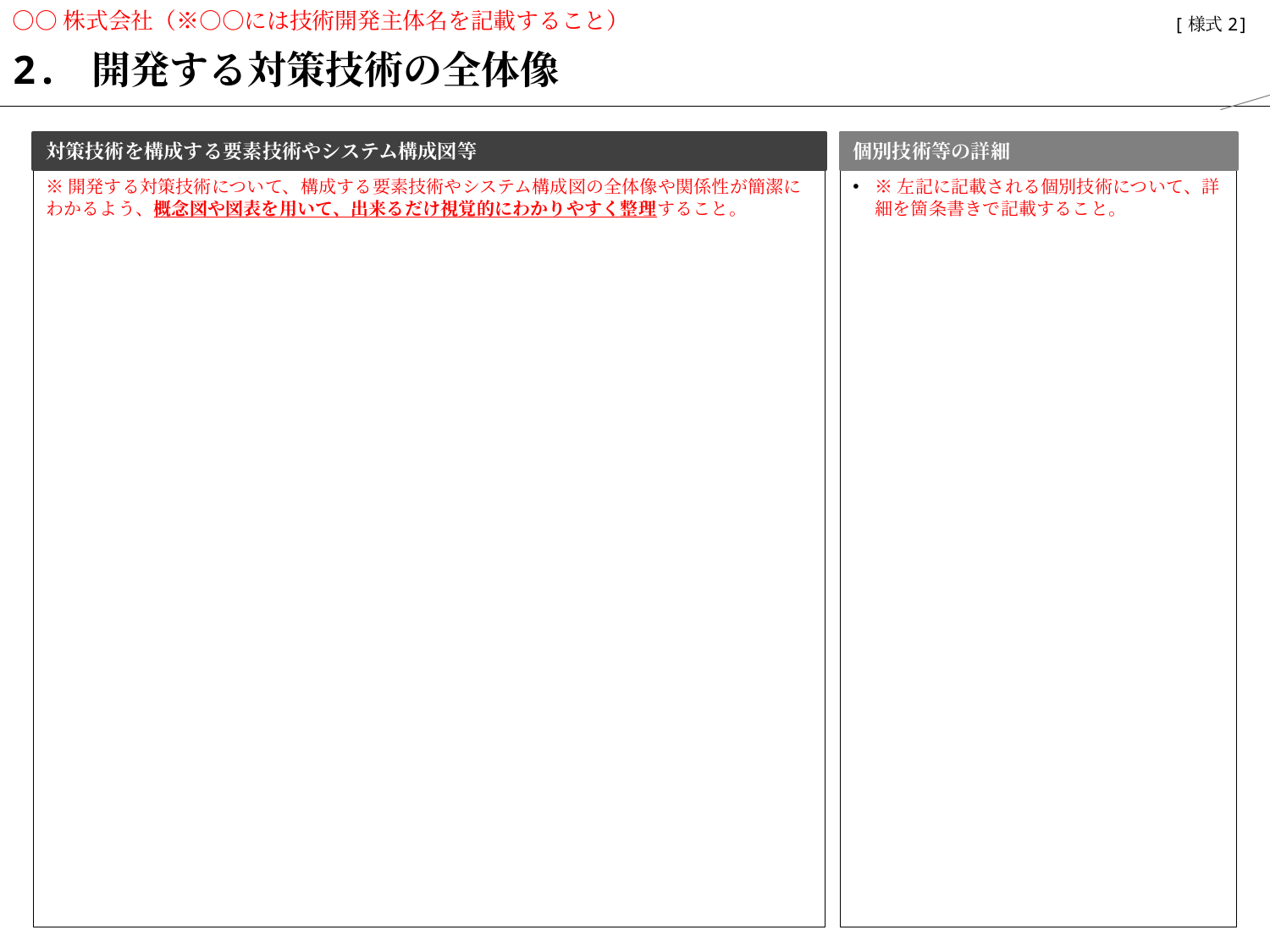

○○株式会社（※○○には技術開発主体名を記載すること）
【記載ガイド】
企画提案書本紙の内容と整合する内容を記載すること。
赤字は記載内容の例示または説明であり、記載の際は赤字を削除し黒字で記載すること。
適宜、枠の高さや幅を変更いただき問題ありません。
また、重要箇所については、太字及び下線を用いて、強調すること。

なお、本スライドは、スライド1枚に収まるよう作成すること。
[様式2]
2. 開発する対策技術の全体像
対策技術を構成する要素技術やシステム構成図等
個別技術等の詳細
※開発する対策技術について、構成する要素技術やシステム構成図の全体像や関係性が簡潔にわかるよう、概念図や図表を用いて、出来るだけ視覚的にわかりやすく整理すること。
※左記に記載される個別技術について、詳細を箇条書きで記載すること。